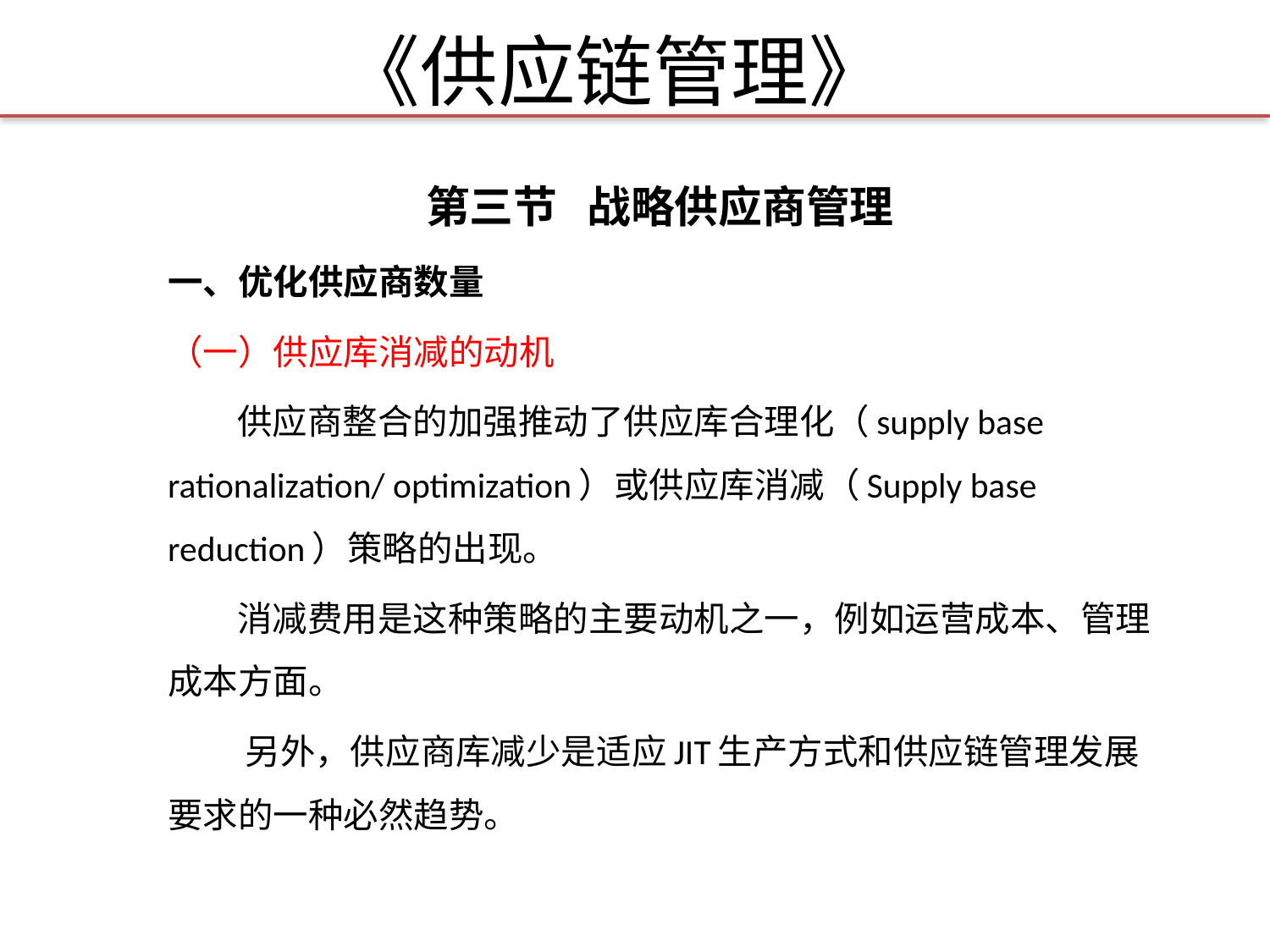

# 《供应链管理》
第三节   战略供应商管理
一、优化供应商数量
（一）供应库消减的动机
        供应商整合的加强推动了供应库合理化（supply base rationalization/ optimization）或供应库消减（Supply base reduction）策略的出现。
        消减费用是这种策略的主要动机之一，例如运营成本、管理成本方面。
         另外，供应商库减少是适应JIT生产方式和供应链管理发展要求的一种必然趋势。